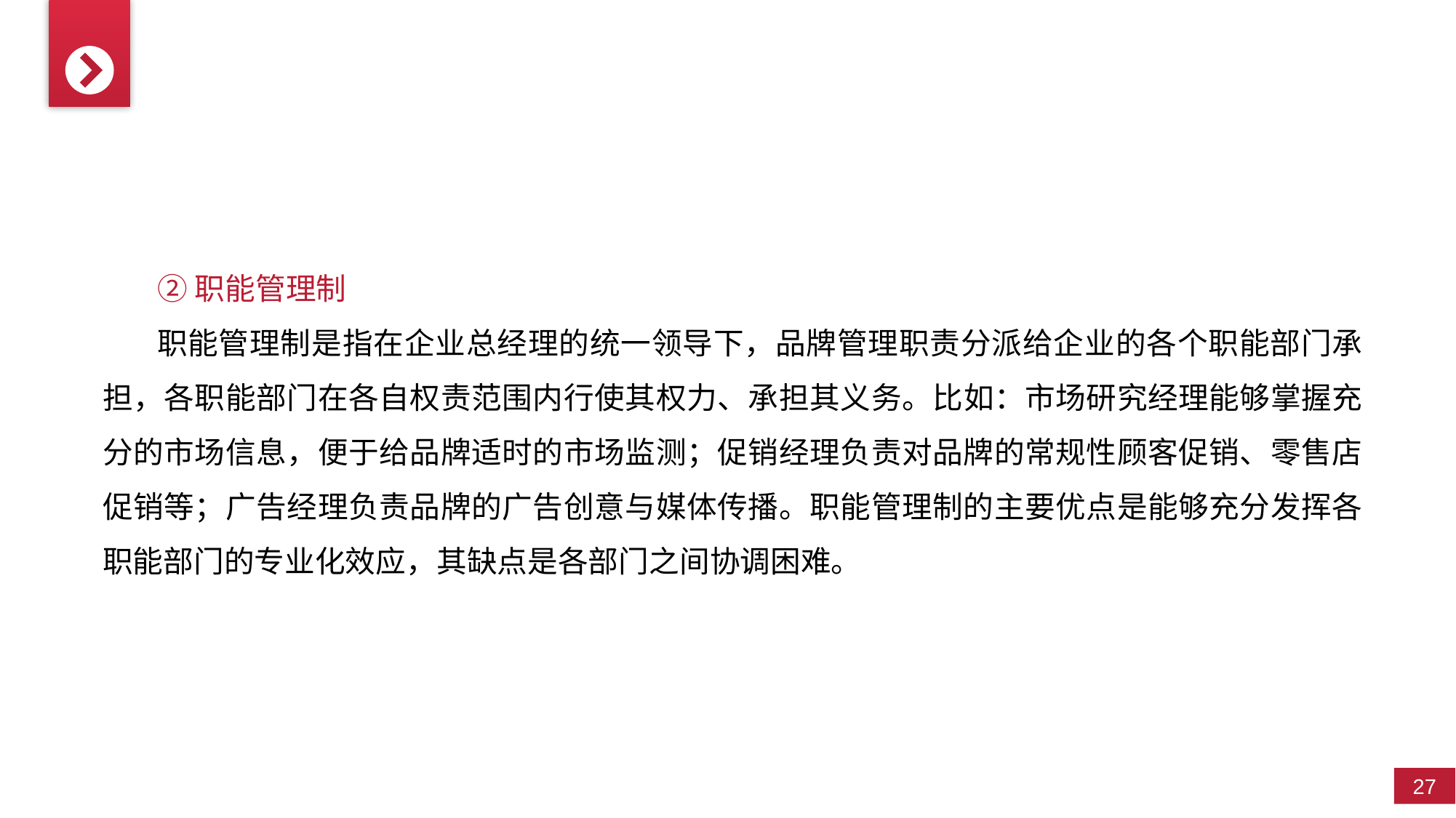

②职能管理制
职能管理制是指在企业总经理的统一领导下，品牌管理职责分派给企业的各个职能部门承担，各职能部门在各自权责范围内行使其权力、承担其义务。比如：市场研究经理能够掌握充分的市场信息，便于给品牌适时的市场监测；促销经理负责对品牌的常规性顾客促销、零售店促销等；广告经理负责品牌的广告创意与媒体传播。职能管理制的主要优点是能够充分发挥各职能部门的专业化效应，其缺点是各部门之间协调困难。